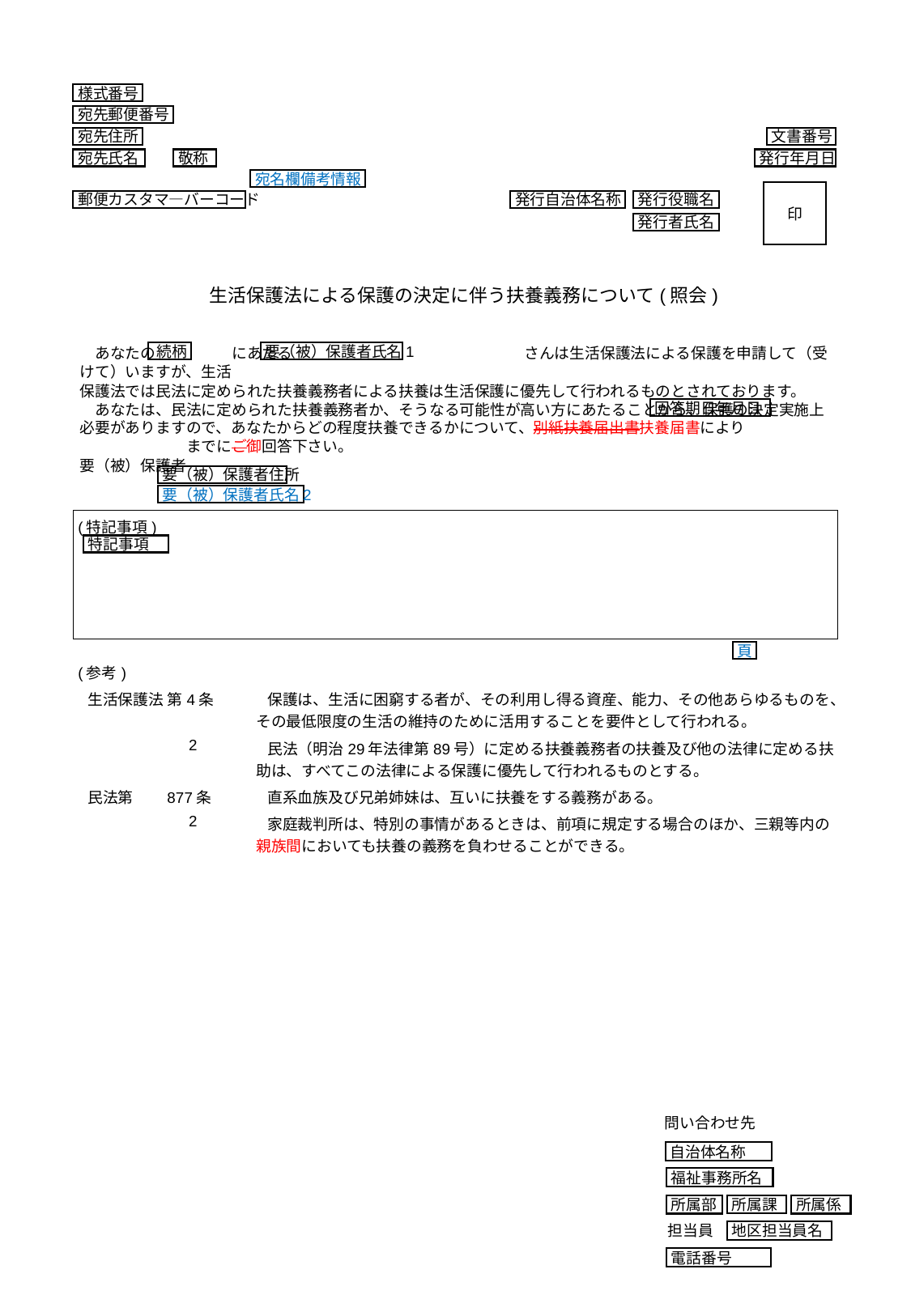

様式番号
宛先郵便番号
宛先住所
文書番号
宛先氏名
敬称
発行年月日
宛名欄備考情報
印
郵便カスタマ―バーコード
発行自治体名称
発行役職名
発行者氏名
生活保護法による保護の決定に伴う扶養義務について(照会)
続柄
要（被）保護者氏名1
　あなたの　　　　　にあたる 　　　　　　　　　　　　　　　さんは生活保護法による保護を申請して（受けて）いますが、生活
保護法では民法に定められた扶養義務者による扶養は生活保護に優先して行われるものとされております。
　あなたは、民法に定められた扶養義務者か、そうなる可能性が高い方にあたることから、保護の決定実施上必要がありますので、あなたからどの程度扶養できるかについて、別紙扶養届出書扶養届書により　　　　　　　　　　　　　までにご御回答下さい。
要（被）保護者
回答期日年月日
要（被）保護者住所
要（被）保護者氏名2
| (特記事項) |  |  |  |  |  |  |  |
| --- | --- | --- | --- | --- | --- | --- | --- |
|  |  |  |  |  |  |  |  |
| (参考) |  |  |  |  |  |  |  |
| 生活保護法 | 第4条 | 保護は、生活に困窮する者が、その利用し得る資産、能力、その他あらゆるものを、その最低限度の生活の維持のために活用することを要件として行われる。 |  |  |  |  |  |
|  |  |  |  |  |  |  |  |
|  | 2 | 民法（明治29年法律第89号）に定める扶養義務者の扶養及び他の法律に定める扶助は、すべてこの法律による保護に優先して行われるものとする。 |  |  |  |  |  |
|  |  |  |  |  |  |  |  |
| 民法第 | 877条 | 直系血族及び兄弟姉妹は、互いに扶養をする義務がある。 |  |  |  |  |  |
|  | 2 | 家庭裁判所は、特別の事情があるときは、前項に規定する場合のほか、三親等内の親族間においても扶養の義務を負わせることができる。 |  |  |  |  |  |
|  |  |  |  |  |  |  |  |
特記事項
頁
問い合わせ先
自治体名称
福祉事務所名
所属部
所属係
所属課
担当員
地区担当員名
電話番号